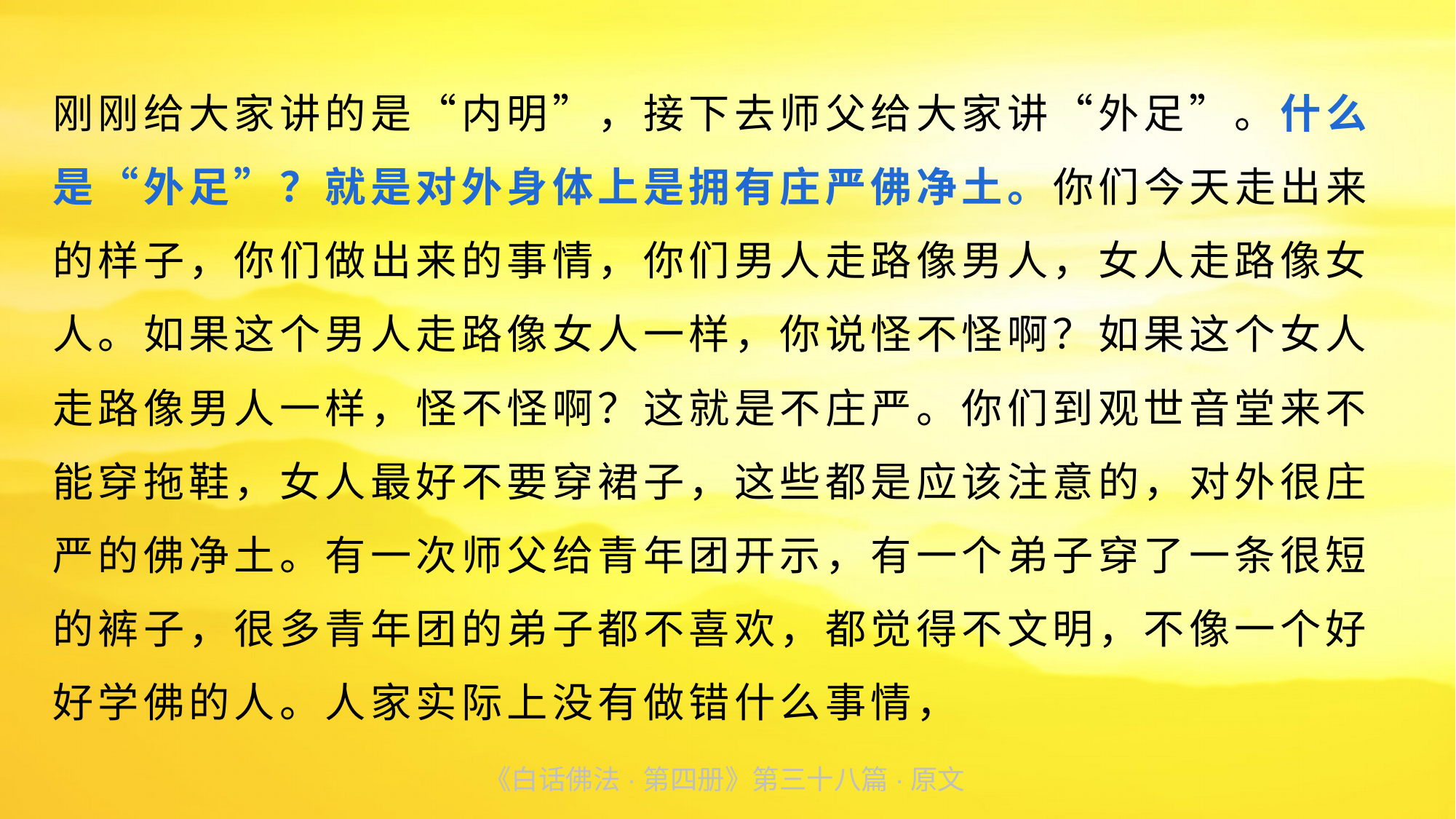

刚刚给大家讲的是“内明”，接下去师父给大家讲“外足”。什么是“外足”？就是对外身体上是拥有庄严佛净土。你们今天走出来的样子，你们做出来的事情，你们男人走路像男人，女人走路像女人。如果这个男人走路像女人一样，你说怪不怪啊？如果这个女人走路像男人一样，怪不怪啊？这就是不庄严。你们到观世音堂来不能穿拖鞋，女人最好不要穿裙子，这些都是应该注意的，对外很庄严的佛净土。有一次师父给青年团开示，有一个弟子穿了一条很短的裤子，很多青年团的弟子都不喜欢，都觉得不文明，不像一个好好学佛的人。人家实际上没有做错什么事情，
《白话佛法·第四册》第三十八篇·原文